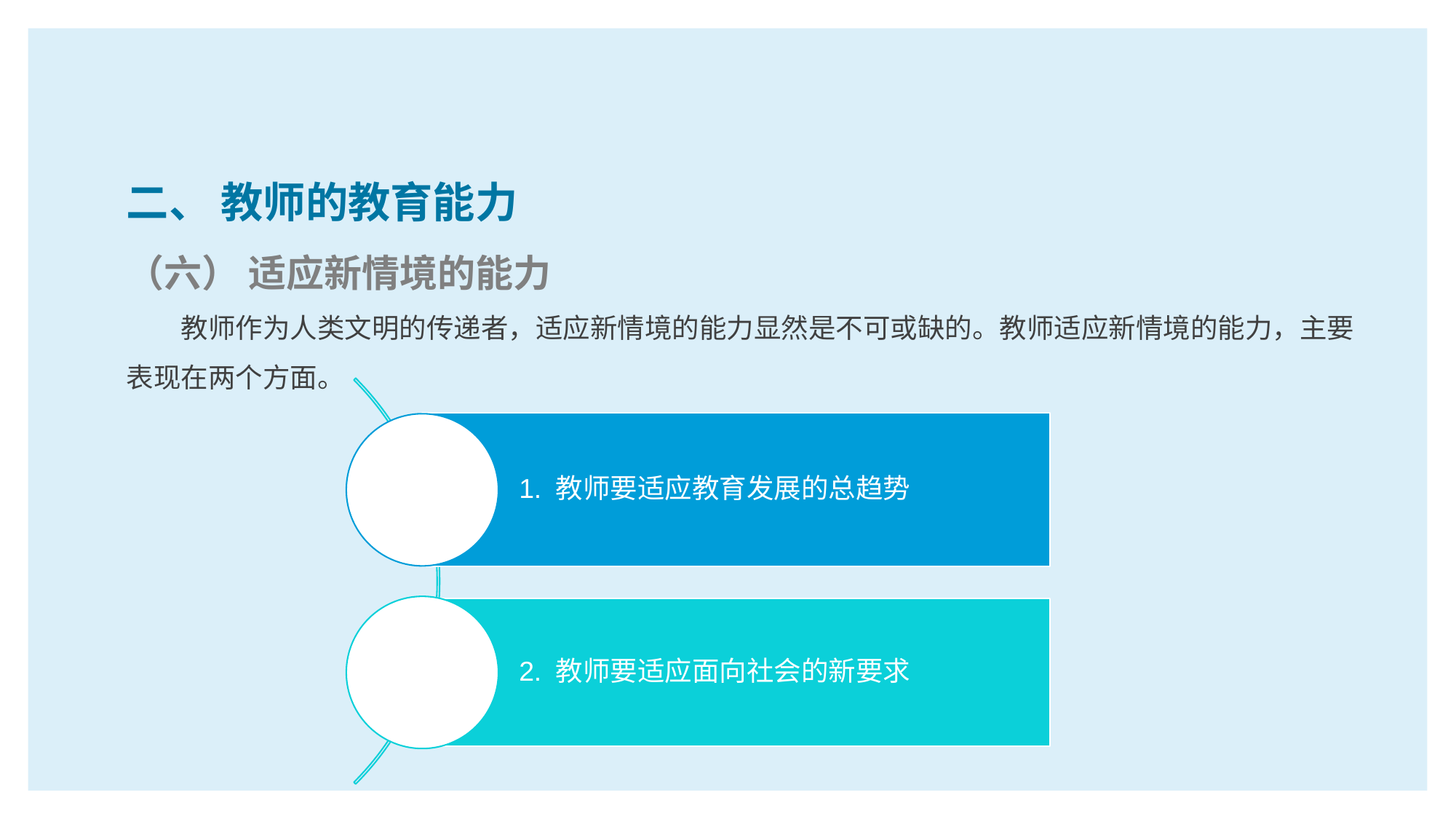

二、 教师的教育能力
（六） 适应新情境的能力
教师作为人类文明的传递者，适应新情境的能力显然是不可或缺的。教师适应新情境的能力，主要表现在两个方面。

1. 教师要适应教育发展的总趋势
2. 教师要适应面向社会的新要求